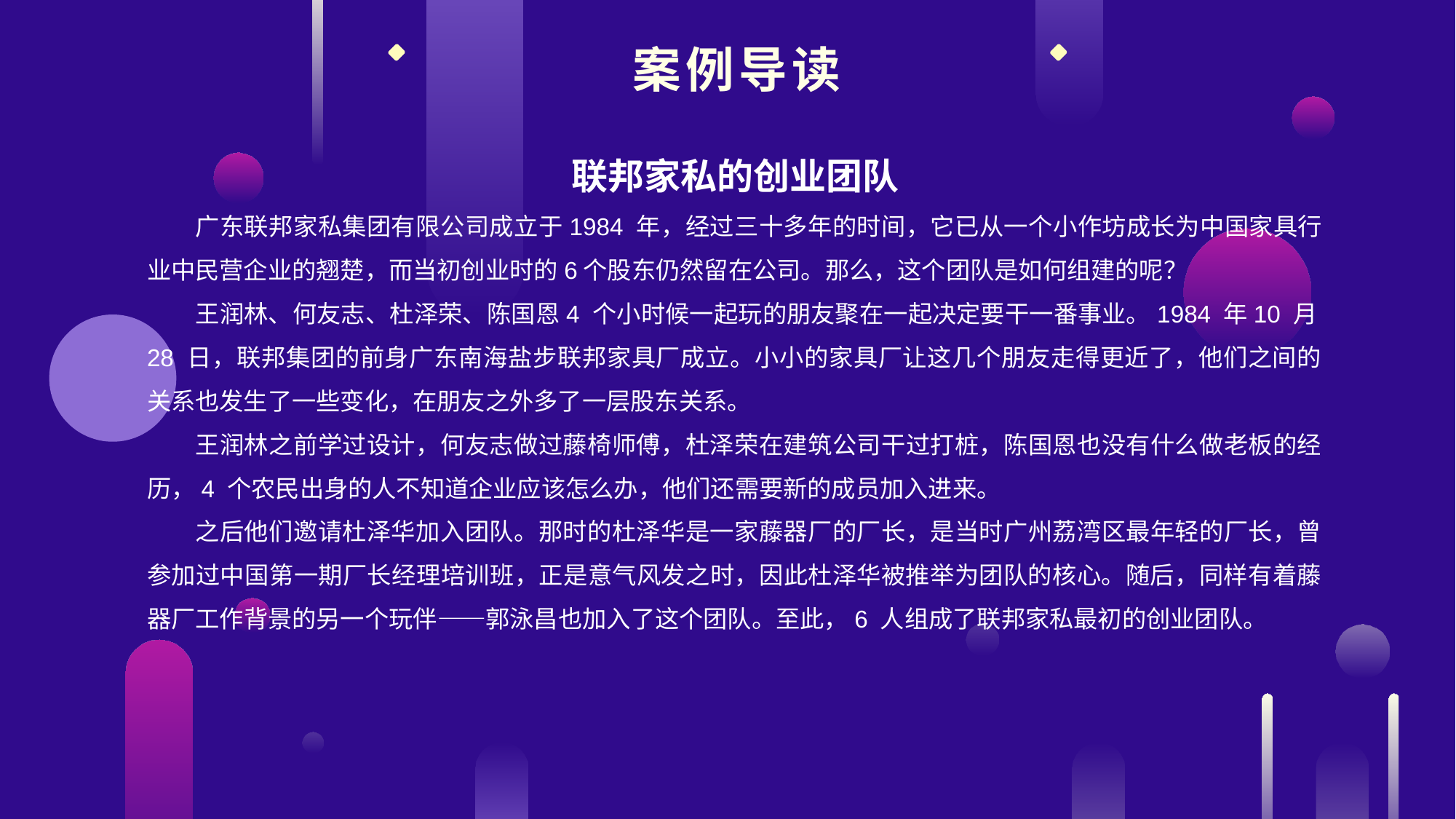

案例导读

联邦家私的创业团队
广东联邦家私集团有限公司成立于1984 年，经过三十多年的时间，它已从一个小作坊成长为中国家具行业中民营企业的翘楚，而当初创业时的6个股东仍然留在公司。那么，这个团队是如何组建的呢？
王润林、何友志、杜泽荣、陈国恩4 个小时候一起玩的朋友聚在一起决定要干一番事业。1984 年10 月28 日，联邦集团的前身广东南海盐步联邦家具厂成立。小小的家具厂让这几个朋友走得更近了，他们之间的关系也发生了一些变化，在朋友之外多了一层股东关系。
王润林之前学过设计，何友志做过藤椅师傅，杜泽荣在建筑公司干过打桩，陈国恩也没有什么做老板的经历，4 个农民出身的人不知道企业应该怎么办，他们还需要新的成员加入进来。
之后他们邀请杜泽华加入团队。那时的杜泽华是一家藤器厂的厂长，是当时广州荔湾区最年轻的厂长，曾参加过中国第一期厂长经理培训班，正是意气风发之时，因此杜泽华被推举为团队的核心。随后，同样有着藤器厂工作背景的另一个玩伴——郭泳昌也加入了这个团队。至此，6 人组成了联邦家私最初的创业团队。